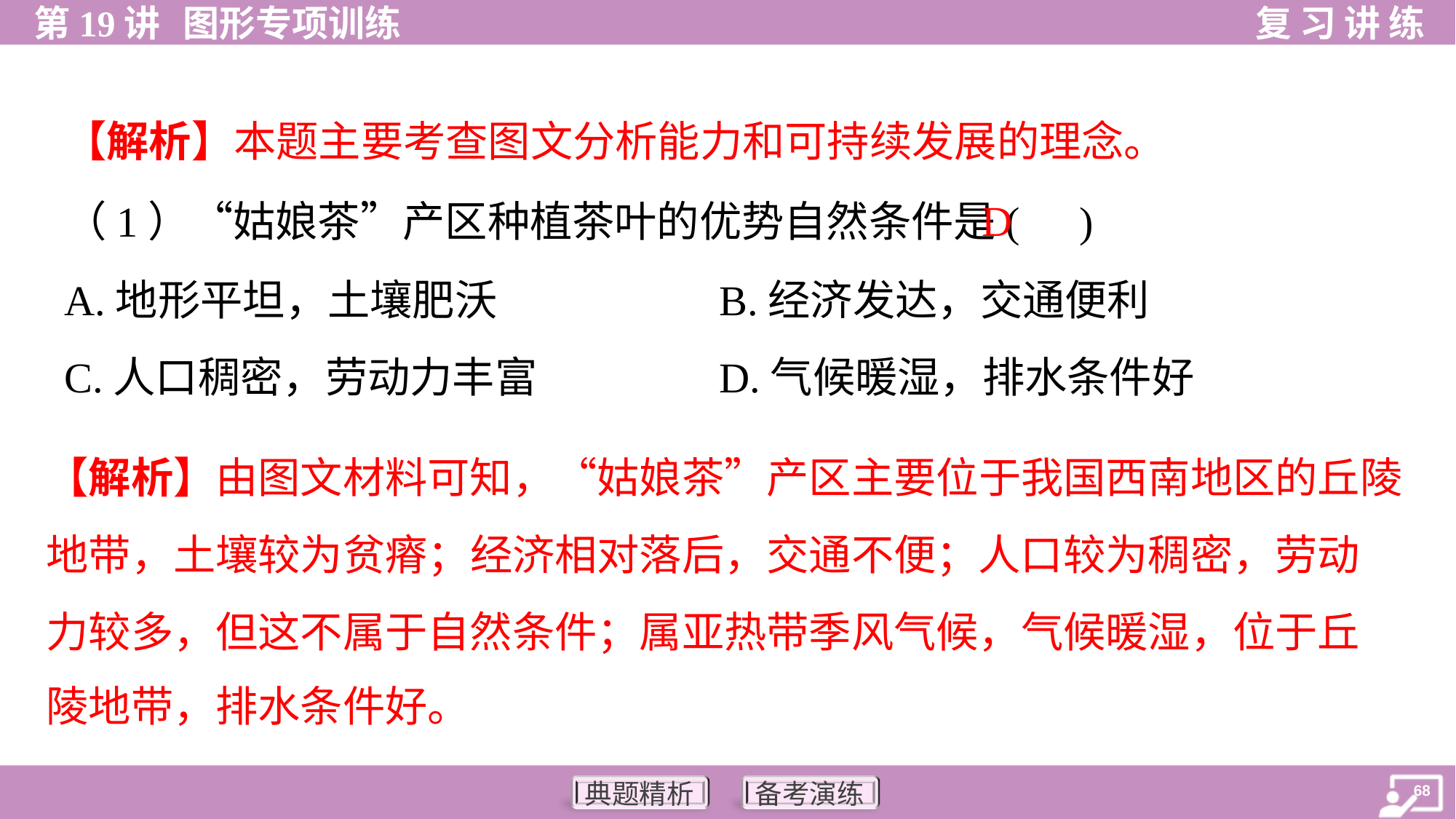

【解析】本题主要考查图文分析能力和可持续发展的理念。
D
（1）“姑娘茶”产区种植茶叶的优势自然条件是(     )
A.地形平坦，土壤肥沃			B.经济发达，交通便利
C.人口稠密，劳动力丰富		D.气候暖湿，排水条件好
【解析】由图文材料可知，“姑娘茶”产区主要位于我国西南地区的丘陵
地带，土壤较为贫瘠；经济相对落后，交通不便；人口较为稠密，劳动
力较多，但这不属于自然条件；属亚热带季风气候，气候暖湿，位于丘
陵地带，排水条件好。